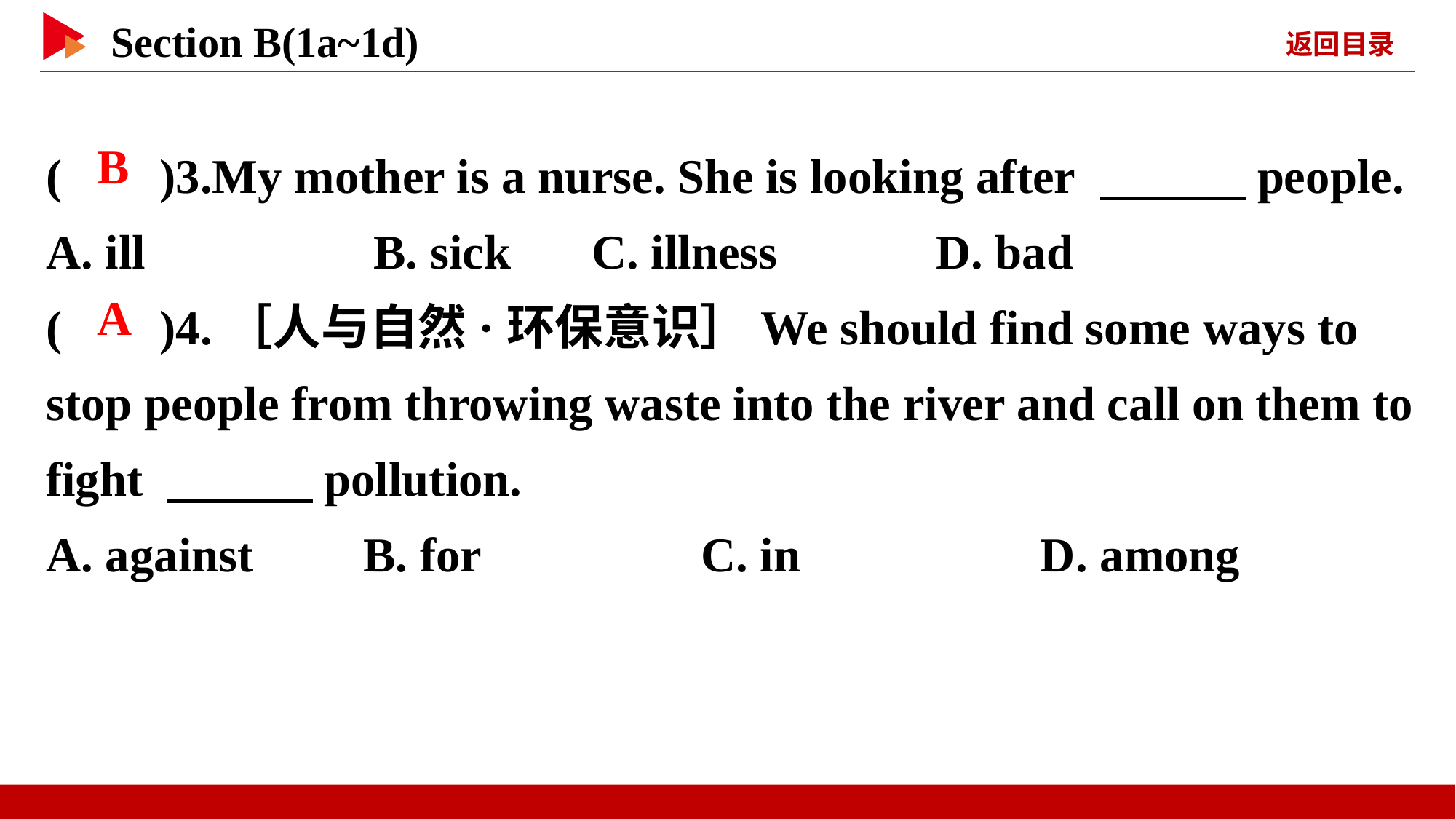

(        )3.My mother is a nurse. She is looking after 　　　people.
A. ill             	B. sick	C. illness             D. bad
(        )4.［人与自然·环保意识］We should find some ways to stop people from throwing waste into the river and call on them to fight 　　　pollution.
A. against         B. for		C. in            	 D. among
   B
   A